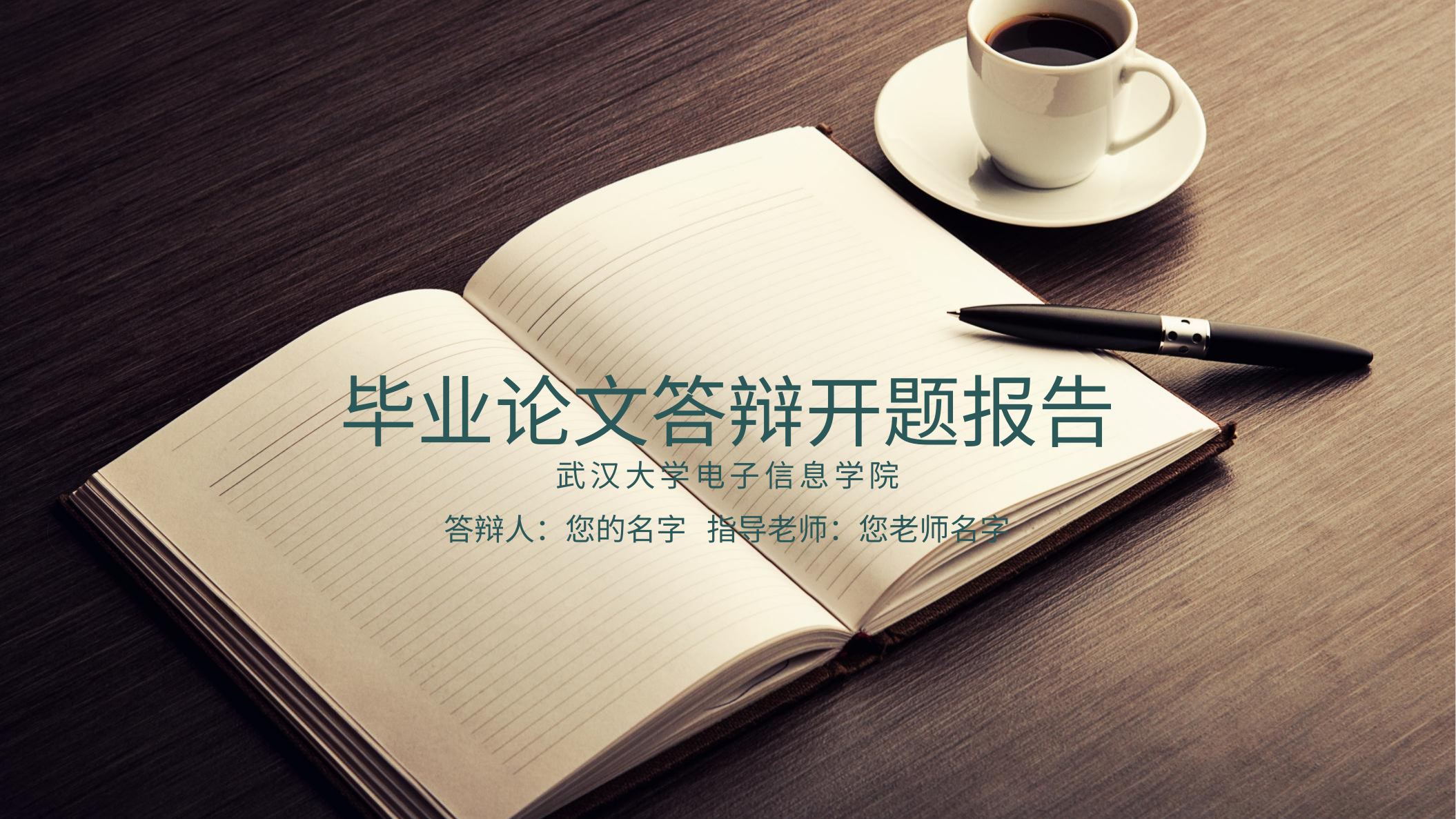

毕业论文答辩开题报告
武汉大学电子信息学院
答辩人：您的名字   指导老师：您老师名字